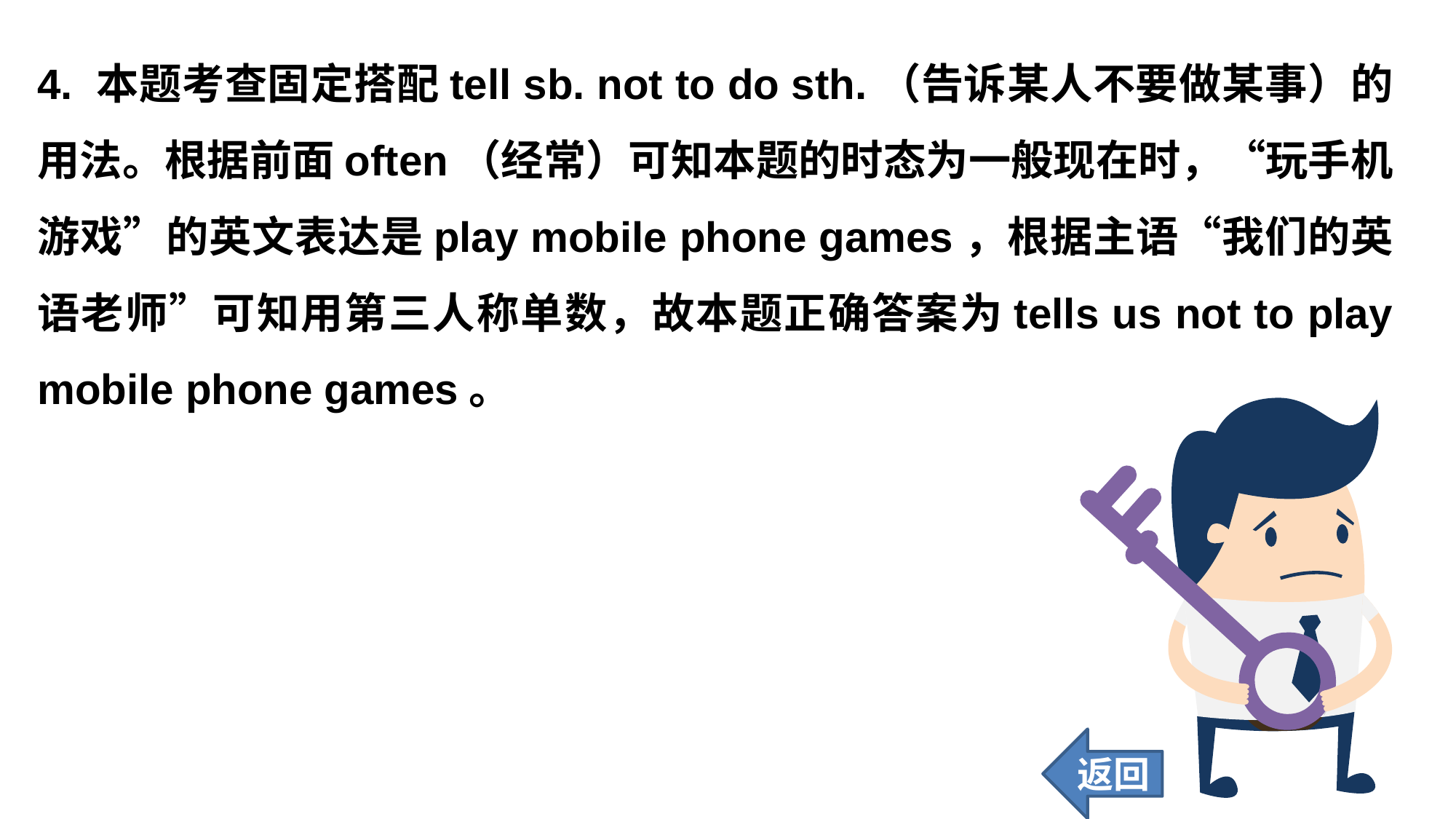

4. 本题考查固定搭配tell sb. not to do sth.（告诉某人不要做某事）的用法。根据前面often（经常）可知本题的时态为一般现在时，“玩手机游戏”的英文表达是play mobile phone games，根据主语“我们的英语老师”可知用第三人称单数，故本题正确答案为tells us not to play mobile phone games。

返回
43